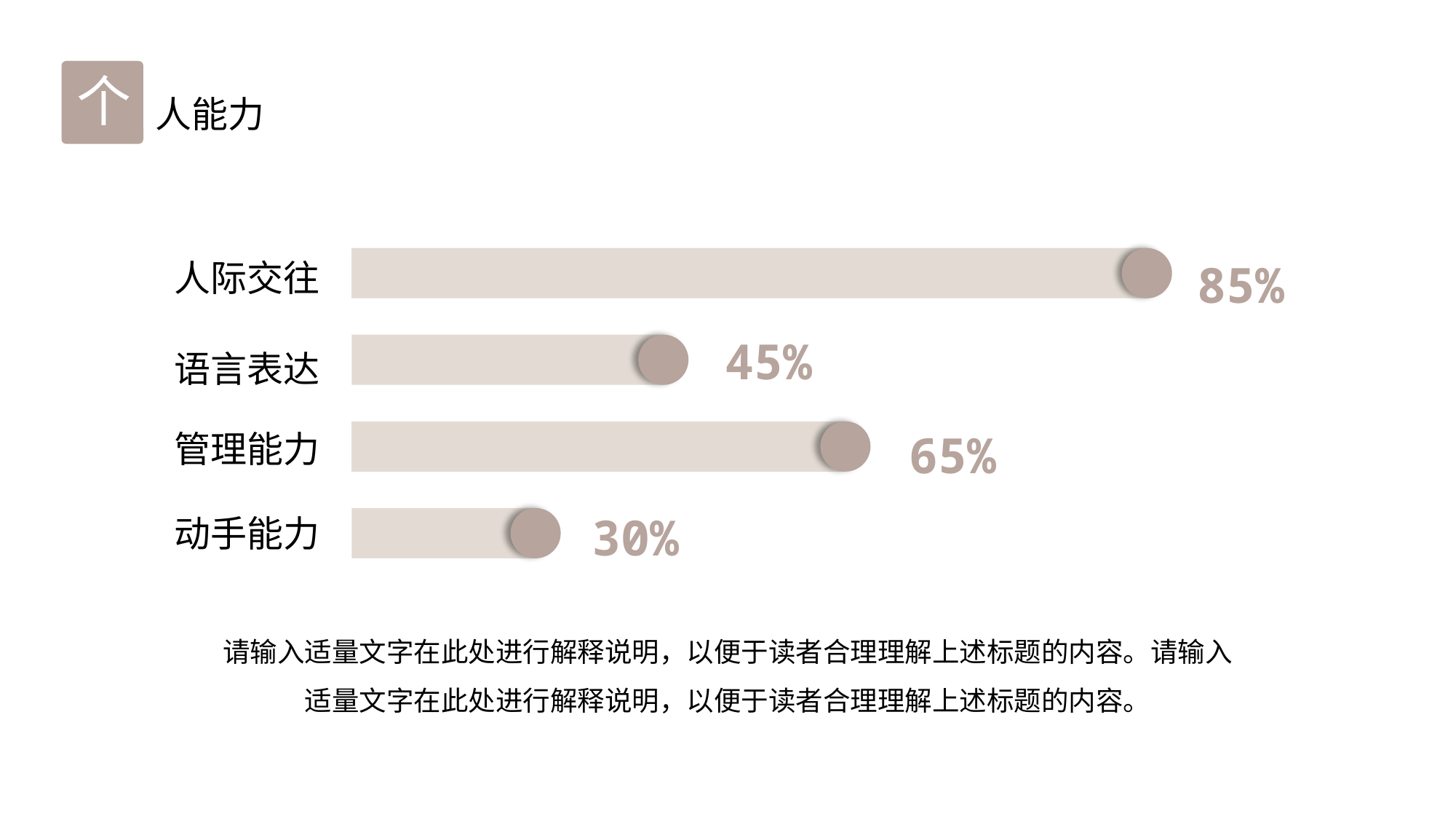

个

人能力
85%

人际交往
45%

语言表达
65%
管理能力

30%
动手能力

请输入适量文字在此处进行解释说明，以便于读者合理理解上述标题的内容。请输入适量文字在此处进行解释说明，以便于读者合理理解上述标题的内容。